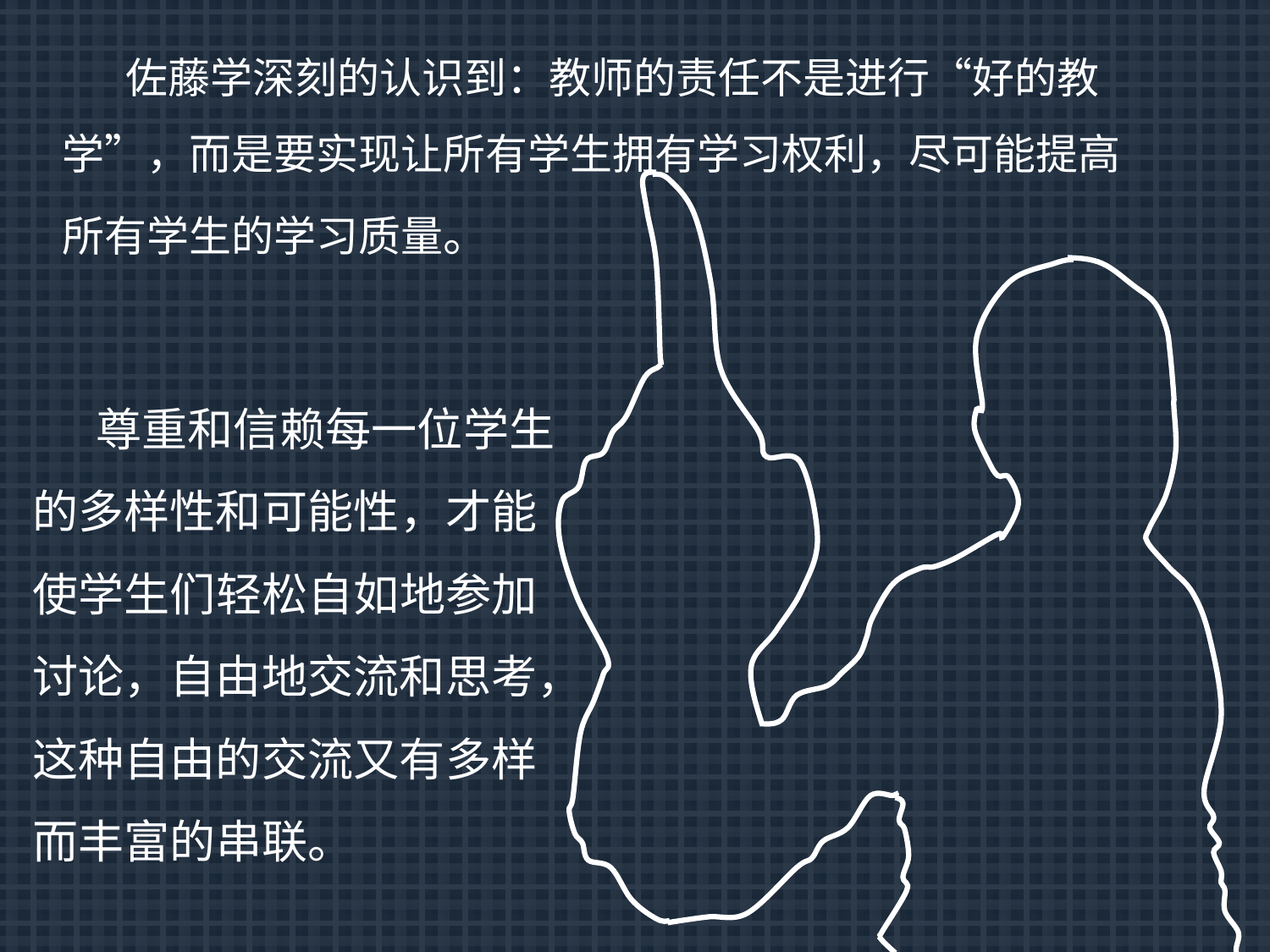

佐藤学深刻的认识到：教师的责任不是进行“好的教学”，而是要实现让所有学生拥有学习权利，尽可能提高所有学生的学习质量。

尊重和信赖每一位学生的多样性和可能性，才能使学生们轻松自如地参加讨论，自由地交流和思考，这种自由的交流又有多样而丰富的串联。